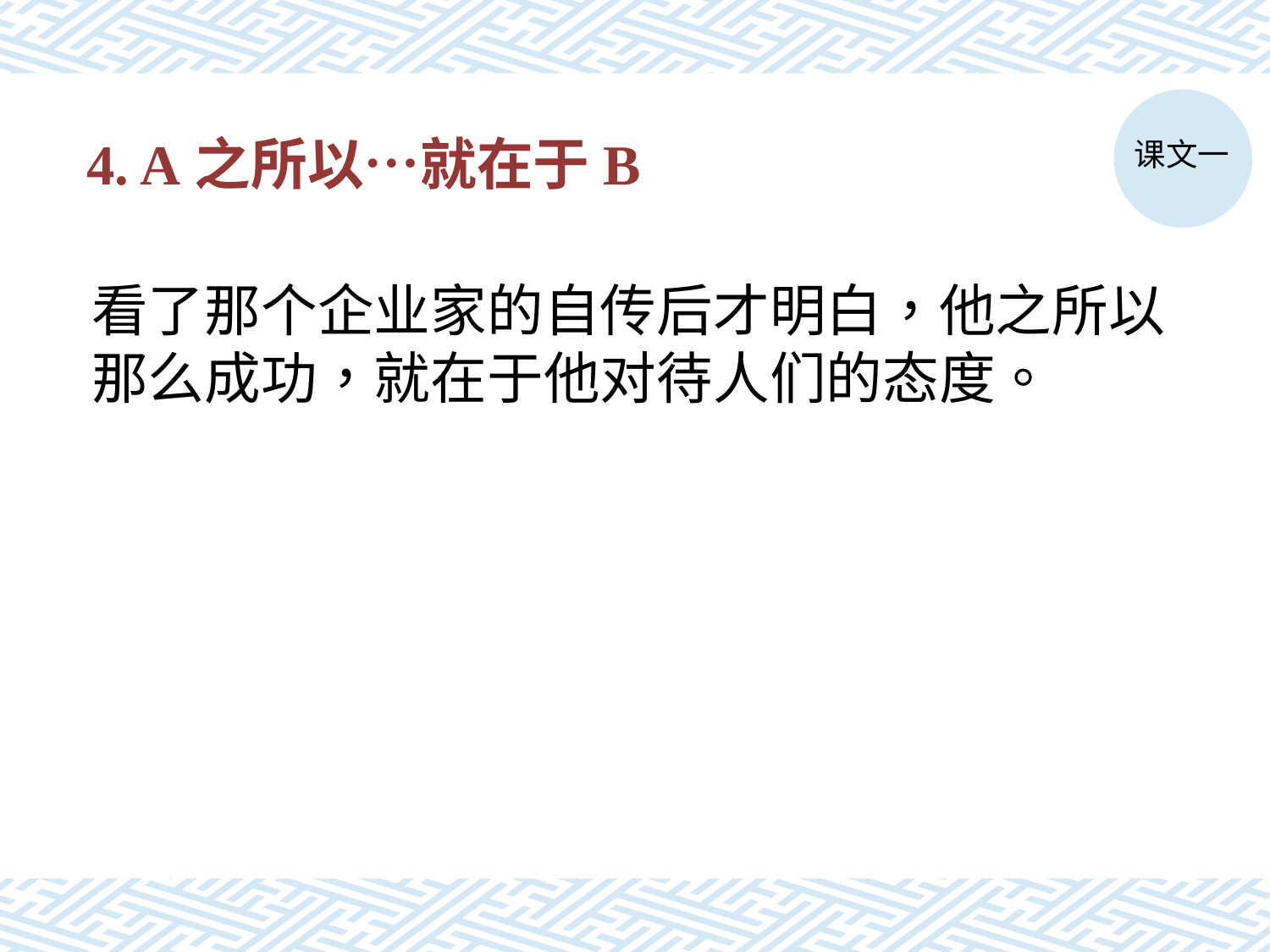

课文一
# 4. A之所以…就在于B
看了那个企业家的自传后才明白，他之所以那么成功，就在于他对待人们的态度。